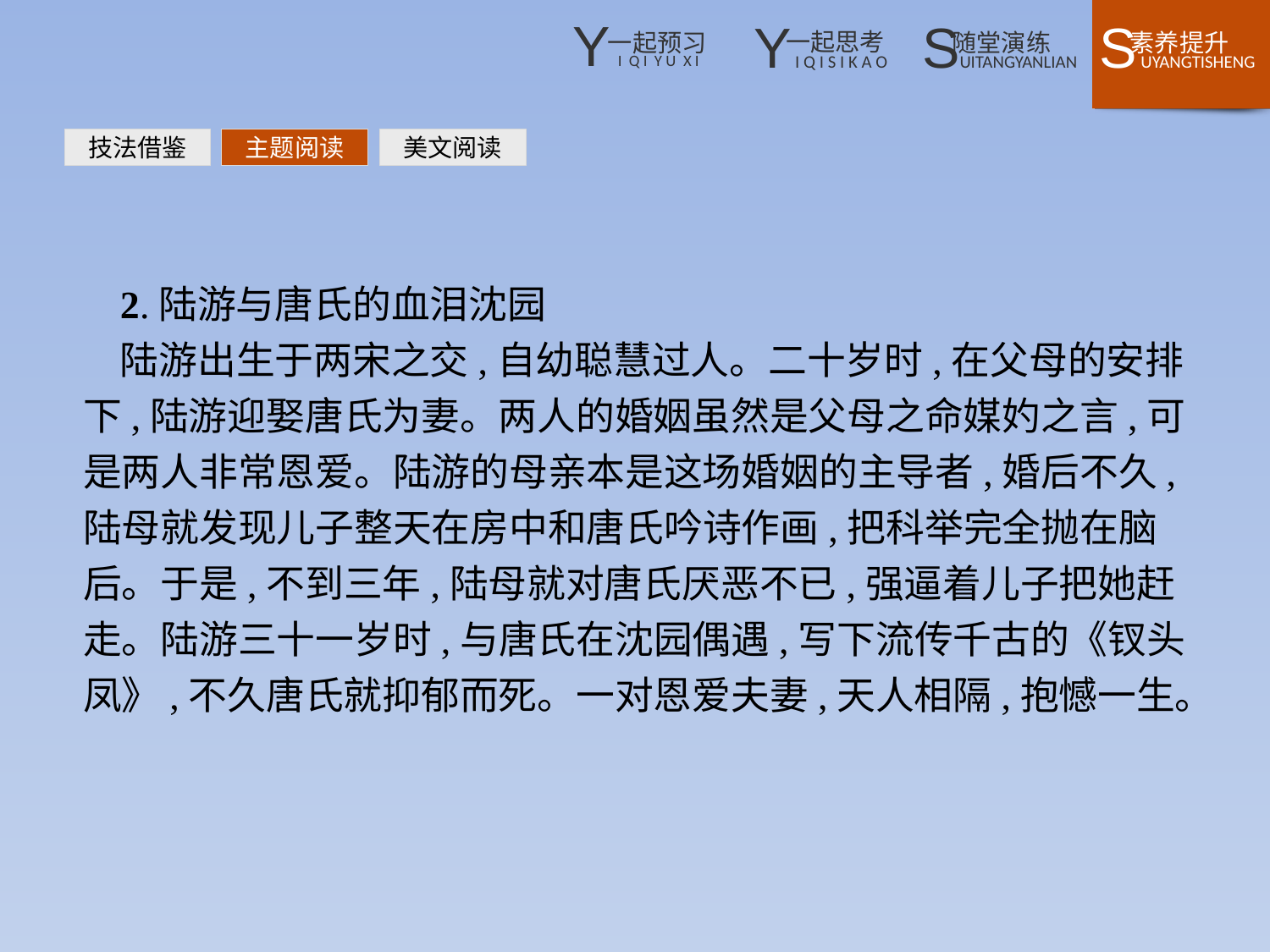

技法借鉴
主题阅读
美文阅读
2.陆游与唐氏的血泪沈园
陆游出生于两宋之交,自幼聪慧过人。二十岁时,在父母的安排下,陆游迎娶唐氏为妻。两人的婚姻虽然是父母之命媒妁之言,可是两人非常恩爱。陆游的母亲本是这场婚姻的主导者,婚后不久,陆母就发现儿子整天在房中和唐氏吟诗作画,把科举完全抛在脑后。于是,不到三年,陆母就对唐氏厌恶不已,强逼着儿子把她赶走。陆游三十一岁时,与唐氏在沈园偶遇,写下流传千古的《钗头凤》,不久唐氏就抑郁而死。一对恩爱夫妻,天人相隔,抱憾一生。